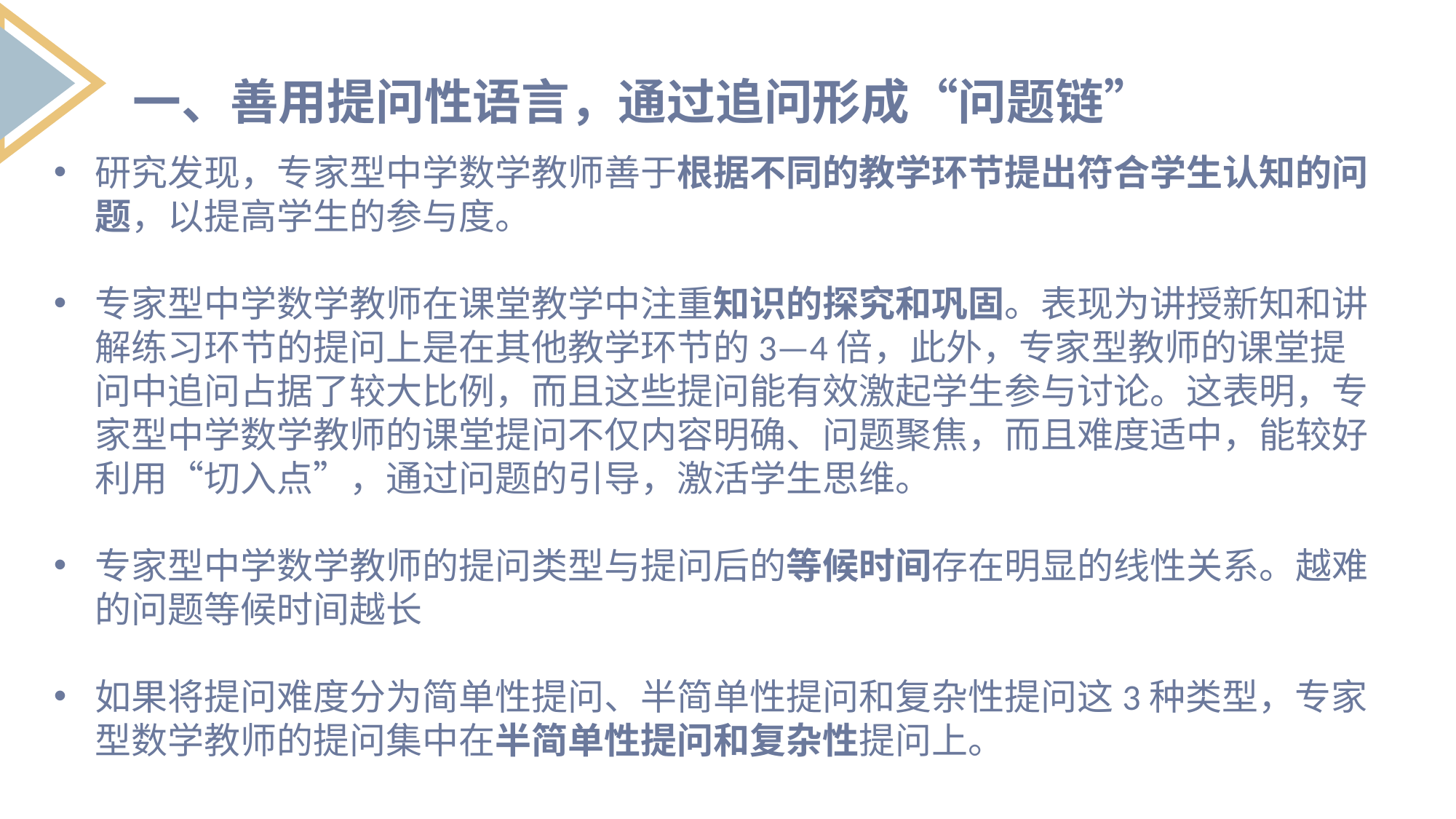

一、善用提问性语言，通过追问形成“问题链”

研究发现，专家型中学数学教师善于根据不同的教学环节提出符合学生认知的问题，以提高学生的参与度。

专家型中学数学教师在课堂教学中注重知识的探究和巩固。表现为讲授新知和讲解练习环节的提问上是在其他教学环节的3—4倍，此外，专家型教师的课堂提问中追问占据了较大比例，而且这些提问能有效激起学生参与讨论。这表明，专家型中学数学教师的课堂提问不仅内容明确、问题聚焦，而且难度适中，能较好利用“切入点”，通过问题的引导，激活学生思维。

专家型中学数学教师的提问类型与提问后的等候时间存在明显的线性关系。越难的问题等候时间越长

如果将提问难度分为简单性提问、半简单性提问和复杂性提问这3种类型，专家型数学教师的提问集中在半简单性提问和复杂性提问上。